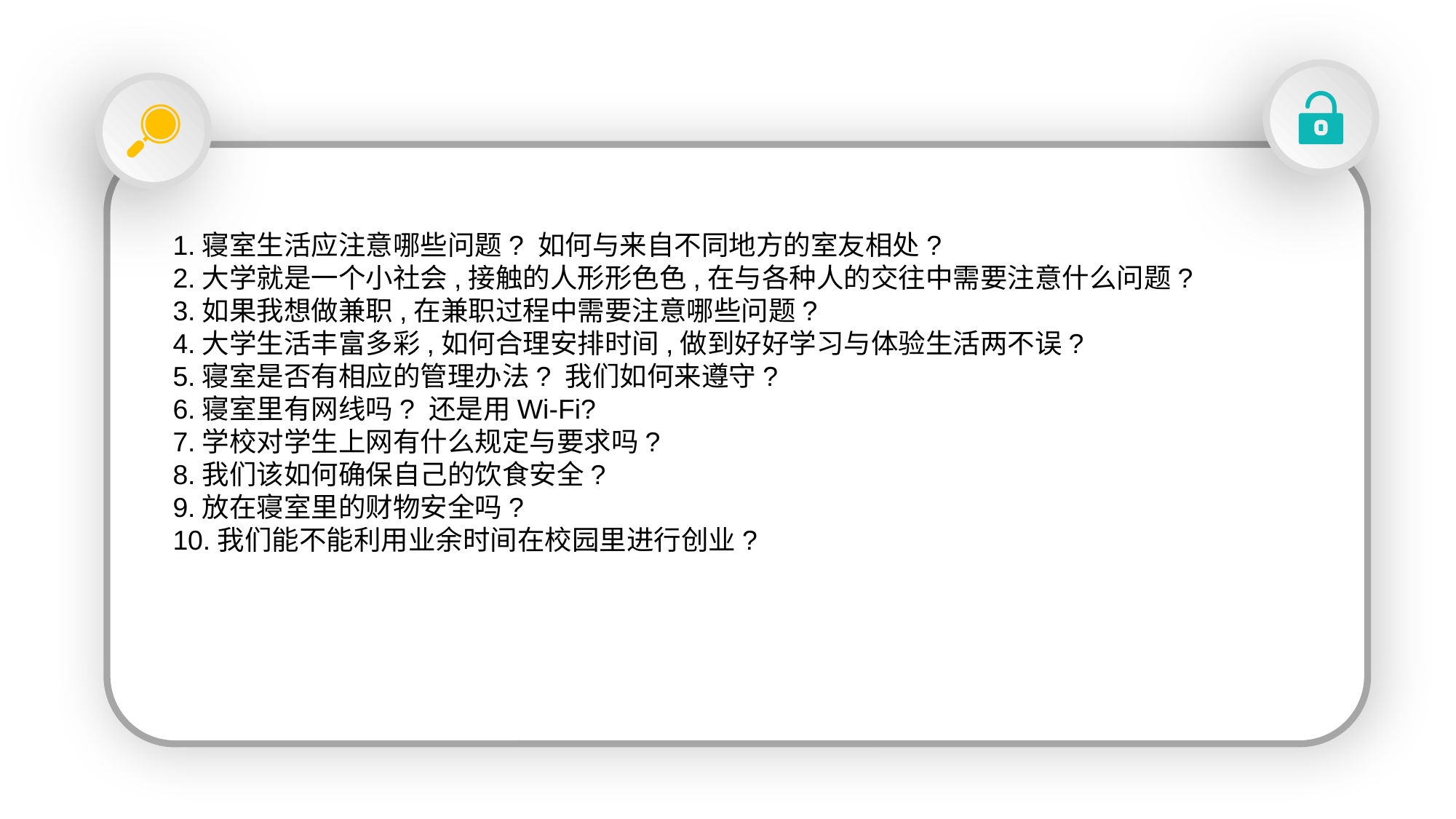

2.我们的专业设置、课程安排和普通本科生相比有什么特点?
1.寝室生活应注意哪些问题? 如何与来自不同地方的室友相处?
2.大学就是一个小社会,接触的人形形色色,在与各种人的交往中需要注意什么问题?
3.如果我想做兼职,在兼职过程中需要注意哪些问题?
4.大学生活丰富多彩,如何合理安排时间,做到好好学习与体验生活两不误?
5.寝室是否有相应的管理办法? 我们如何来遵守?
6.寝室里有网线吗? 还是用Wi-Fi?
7.学校对学生上网有什么规定与要求吗?
8.我们该如何确保自己的饮食安全?
9.放在寝室里的财物安全吗?
10.我们能不能利用业余时间在校园里进行创业?